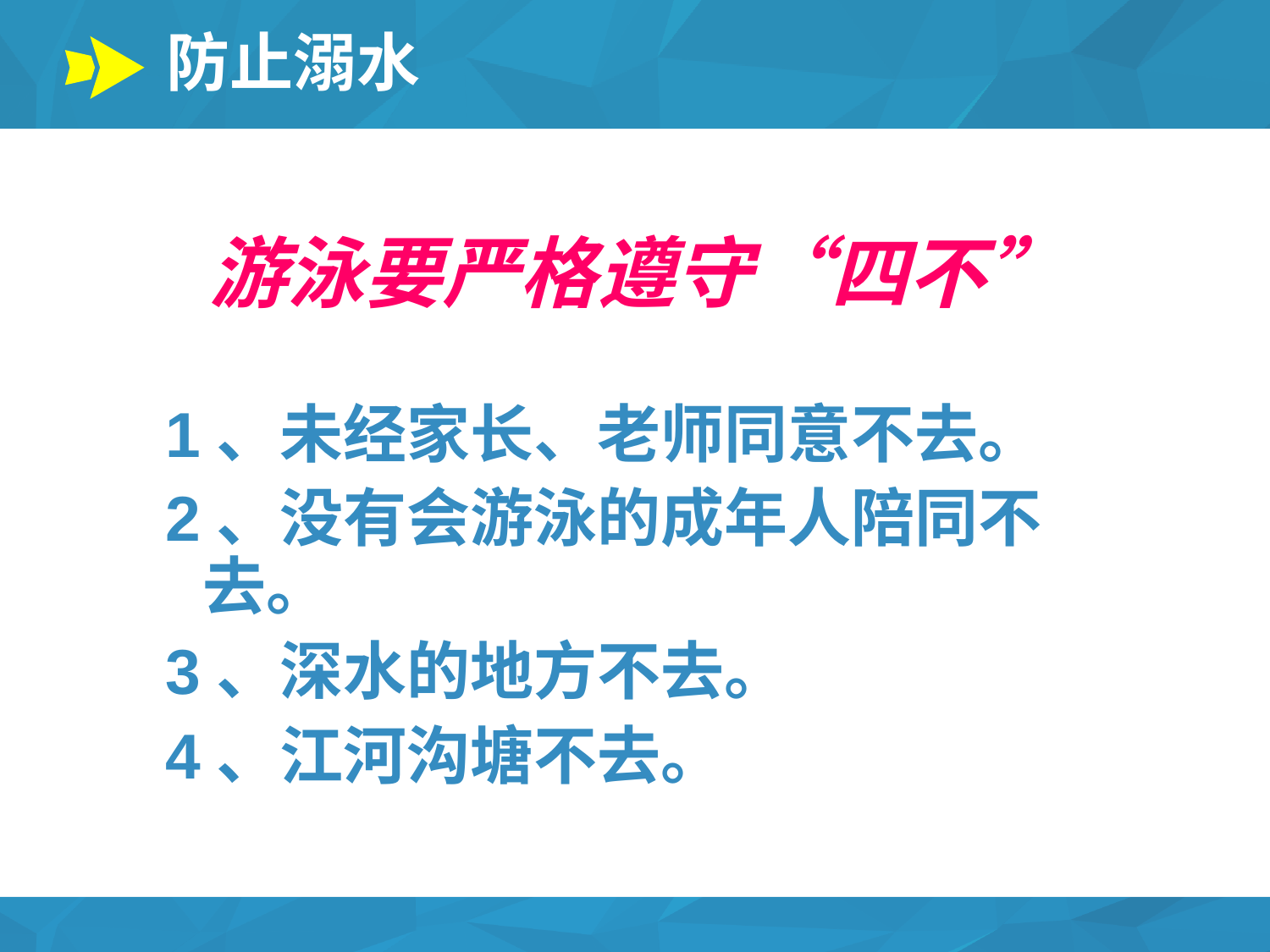

防止溺水
游泳要严格遵守“四不”
1、未经家长、老师同意不去。
2、没有会游泳的成年人陪同不去。
3、深水的地方不去。
4、江河沟塘不去。